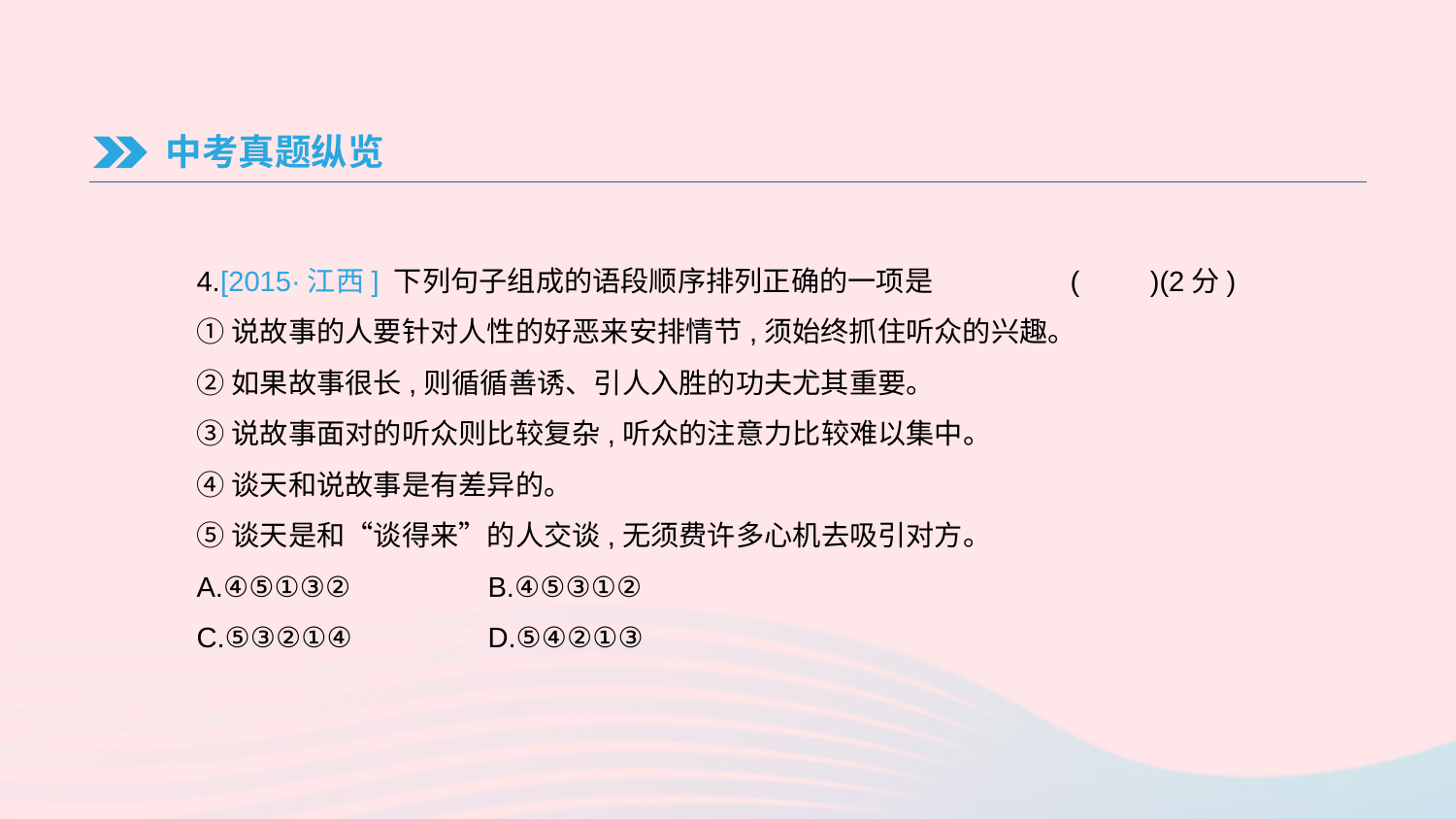

中考真题纵览

4.[2015·江西] 下列句子组成的语段顺序排列正确的一项是	(　　)(2分)
①说故事的人要针对人性的好恶来安排情节,须始终抓住听众的兴趣。
②如果故事很长,则循循善诱、引人入胜的功夫尤其重要。
③说故事面对的听众则比较复杂,听众的注意力比较难以集中。
④谈天和说故事是有差异的。
⑤谈天是和“谈得来”的人交谈,无须费许多心机去吸引对方。
A.④⑤①③②　	B.④⑤③①②
C.⑤③②①④	D.⑤④②①③